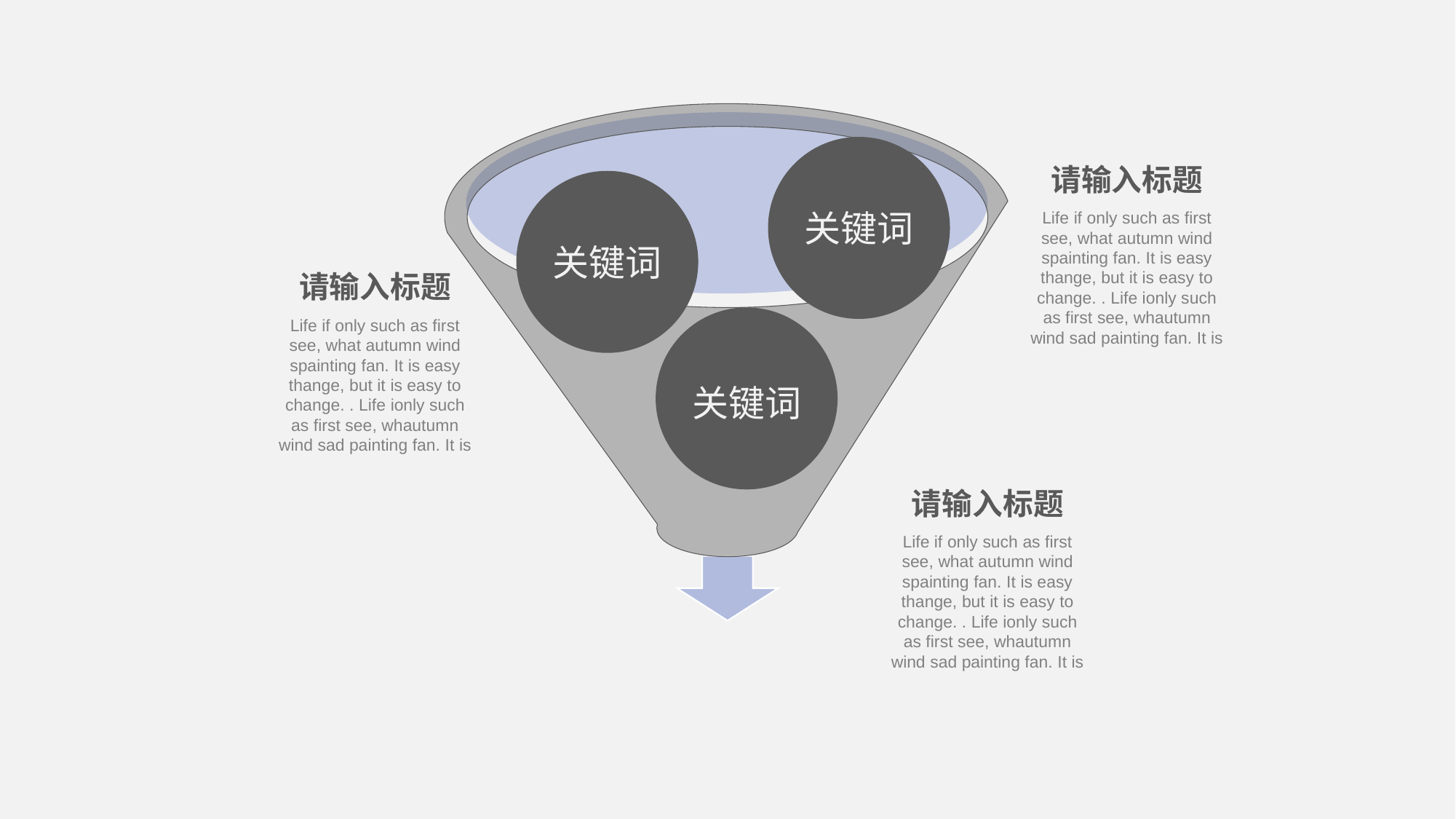

请输入标题

关键词
Life if only such as first see, what autumn wind spainting fan. It is easy thange, but it is easy to change. . Life ionly such as first see, whautumn wind sad painting fan. It is
关键词
请输入标题

Life if only such as first see, what autumn wind spainting fan. It is easy thange, but it is easy to change. . Life ionly such as first see, whautumn wind sad painting fan. It is
关键词
请输入标题
Life if only such as first see, what autumn wind spainting fan. It is easy thange, but it is easy to change. . Life ionly such as first see, whautumn wind sad painting fan. It is